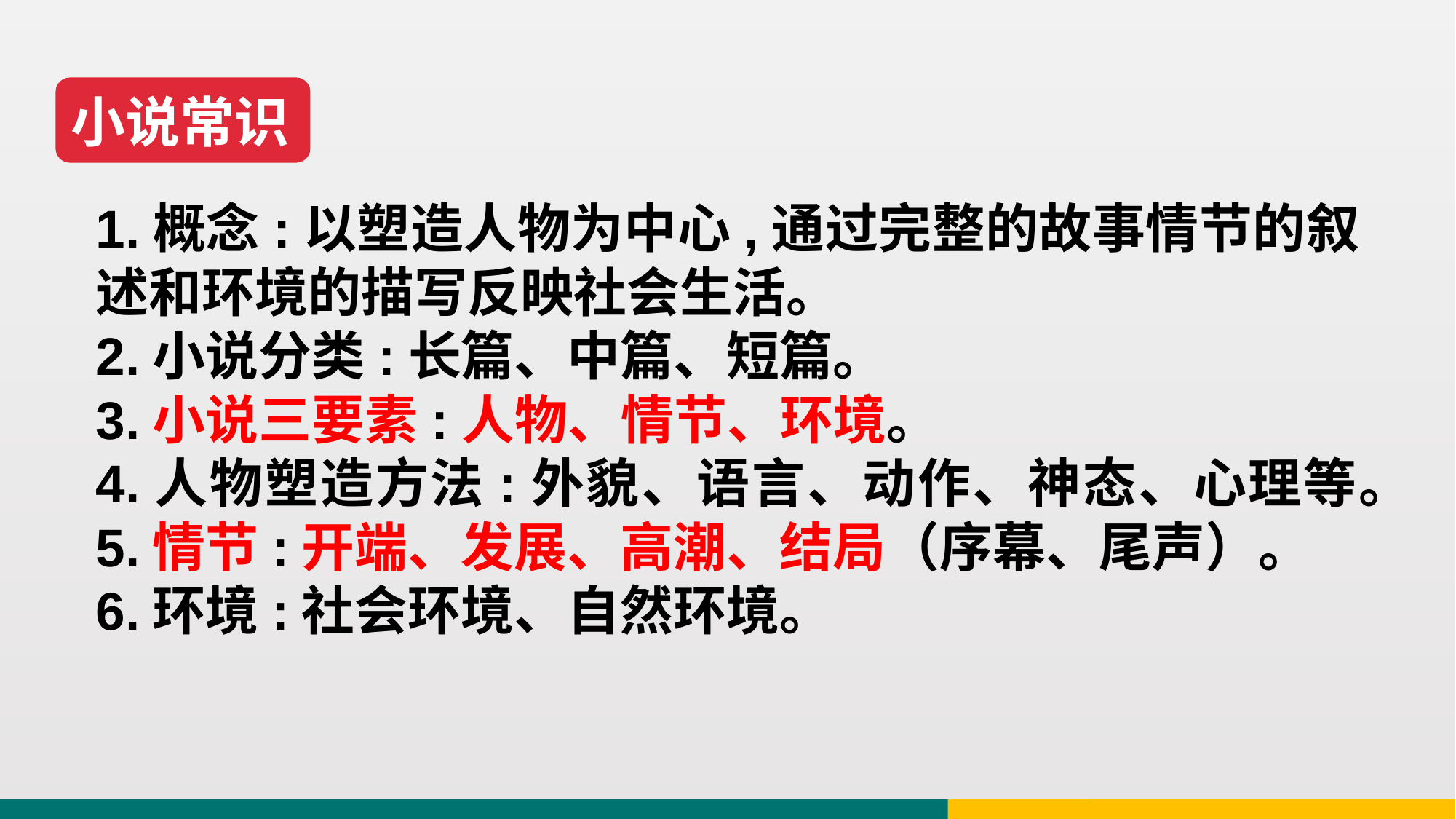

小说常识
1.概念:以塑造人物为中心,通过完整的故事情节的叙述和环境的描写反映社会生活。
2.小说分类:长篇、中篇、短篇。
3.小说三要素:人物、情节、环境。
4.人物塑造方法:外貌、语言、动作、神态、心理等。
5.情节:开端、发展、高潮、结局（序幕、尾声）。
6.环境:社会环境、自然环境。